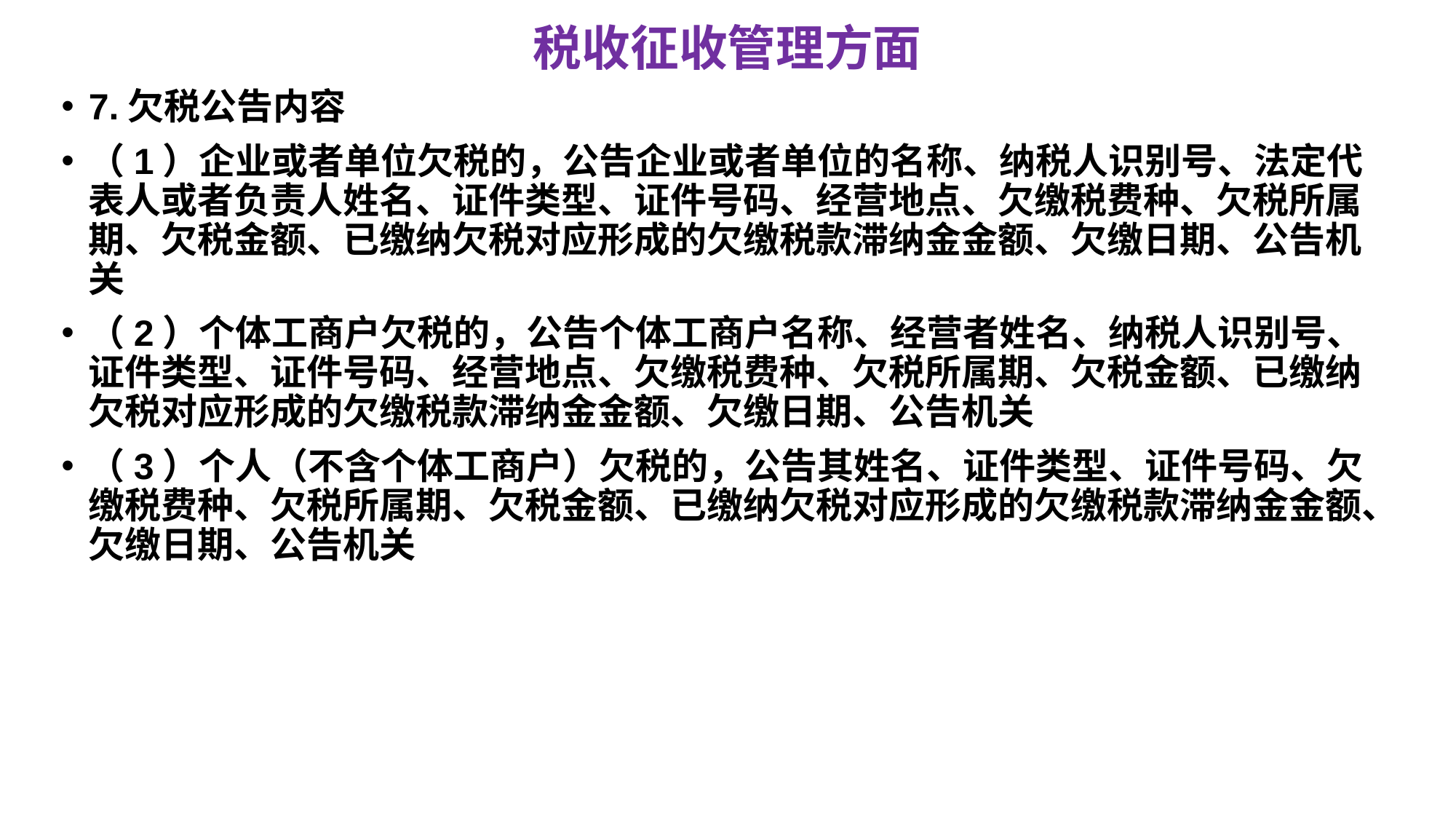

# 税收征收管理方面
7.欠税公告内容
（1）企业或者单位欠税的，公告企业或者单位的名称、纳税人识别号、法定代表人或者负责人姓名、证件类型、证件号码、经营地点、欠缴税费种、欠税所属期、欠税金额、已缴纳欠税对应形成的欠缴税款滞纳金金额、欠缴日期、公告机关
（2）个体工商户欠税的，公告个体工商户名称、经营者姓名、纳税人识别号、证件类型、证件号码、经营地点、欠缴税费种、欠税所属期、欠税金额、已缴纳欠税对应形成的欠缴税款滞纳金金额、欠缴日期、公告机关
（3）个人（不含个体工商户）欠税的，公告其姓名、证件类型、证件号码、欠缴税费种、欠税所属期、欠税金额、已缴纳欠税对应形成的欠缴税款滞纳金金额、欠缴日期、公告机关